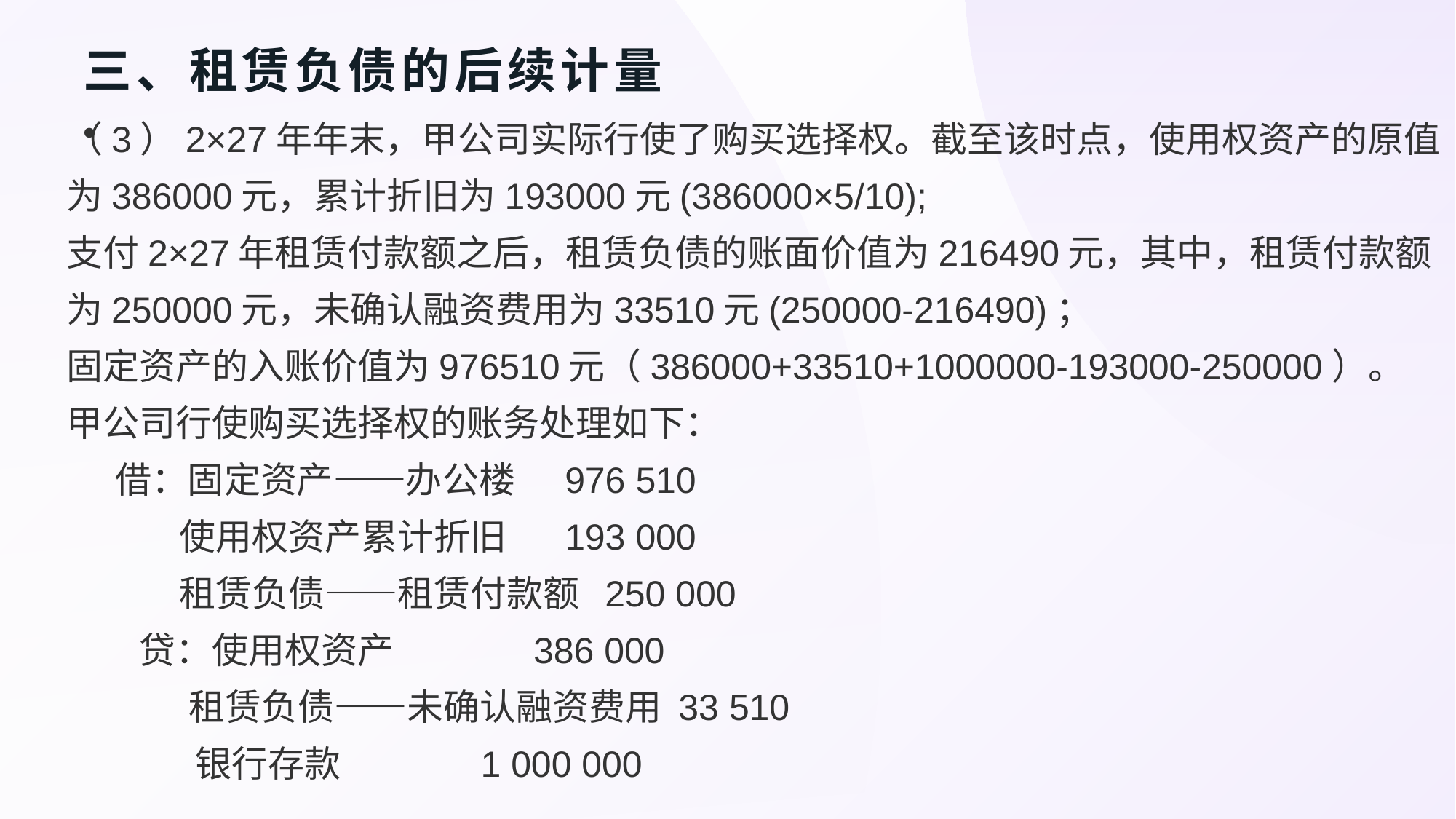

# 三、租赁负债的后续计量
（3）2×27年年末，甲公司实际行使了购买选择权。截至该时点，使用权资产的原值为386000元，累计折旧为193000元(386000×5/10);
支付2×27年租赁付款额之后，租赁负债的账面价值为216490元，其中，租赁付款额为250000元，未确认融资费用为33510元(250000-216490)；
固定资产的入账价值为976510元（386000+33510+1000000-193000-250000）。
甲公司行使购买选择权的账务处理如下：
 借：固定资产——办公楼     976 510
     使用权资产累计折旧      193 000
     租赁负债——租赁付款额  250 000
  贷：使用权资产                386 000
          租赁负债——未确认融资费用 33 510
     银行存款                1 000 000